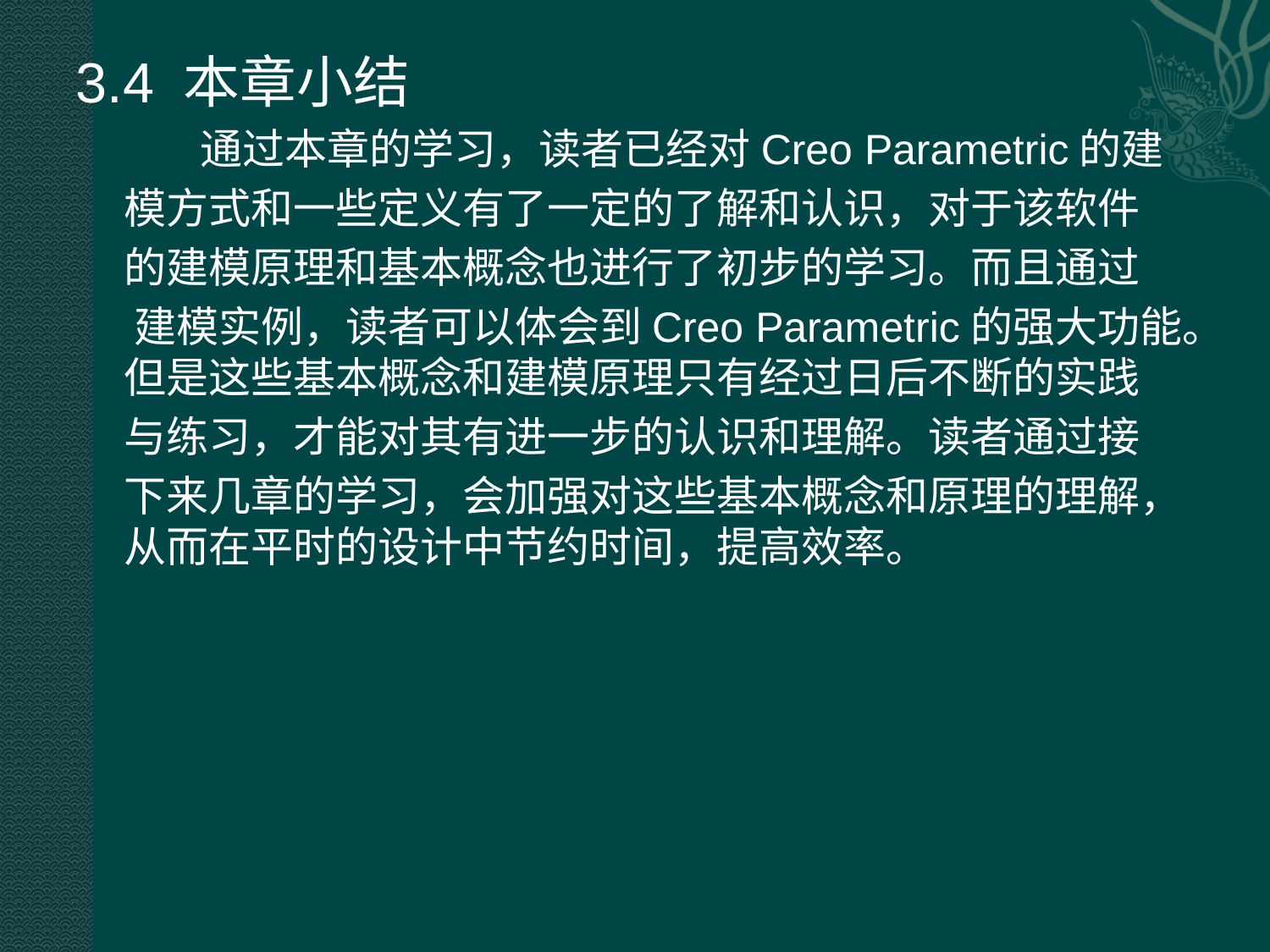

3.4 本章小结
            通过本章的学习，读者已经对Creo Parametric的建
    模方式和一些定义有了一定的了解和认识，对于该软件
    的建模原理和基本概念也进行了初步的学习。而且通过
     建模实例，读者可以体会到Creo Parametric的强大功能。但是这些基本概念和建模原理只有经过日后不断的实践
    与练习，才能对其有进一步的认识和理解。读者通过接
    下来几章的学习，会加强对这些基本概念和原理的理解，从而在平时的设计中节约时间，提高效率。